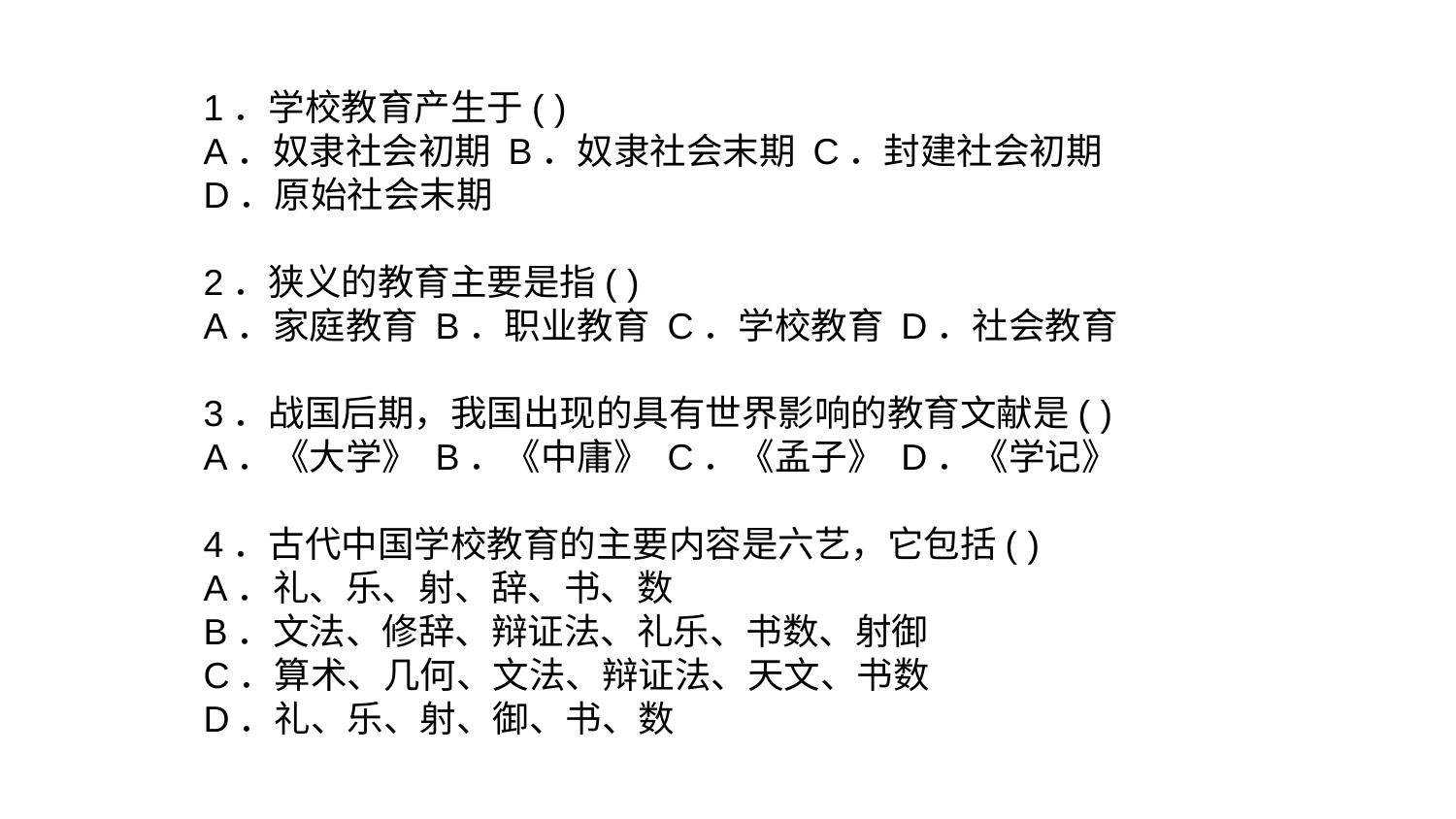

1．学校教育产生于( )
A．奴隶社会初期 B．奴隶社会末期 C．封建社会初期 D．原始社会末期

2．狭义的教育主要是指( )
A．家庭教育 B．职业教育 C．学校教育 D．社会教育

3．战国后期，我国出现的具有世界影响的教育文献是( )
A．《大学》 B．《中庸》 C．《孟子》 D．《学记》

4．古代中国学校教育的主要内容是六艺，它包括( )
A．礼、乐、射、辞、书、数
B．文法、修辞、辩证法、礼乐、书数、射御
C．算术、几何、文法、辩证法、天文、书数
D．礼、乐、射、御、书、数